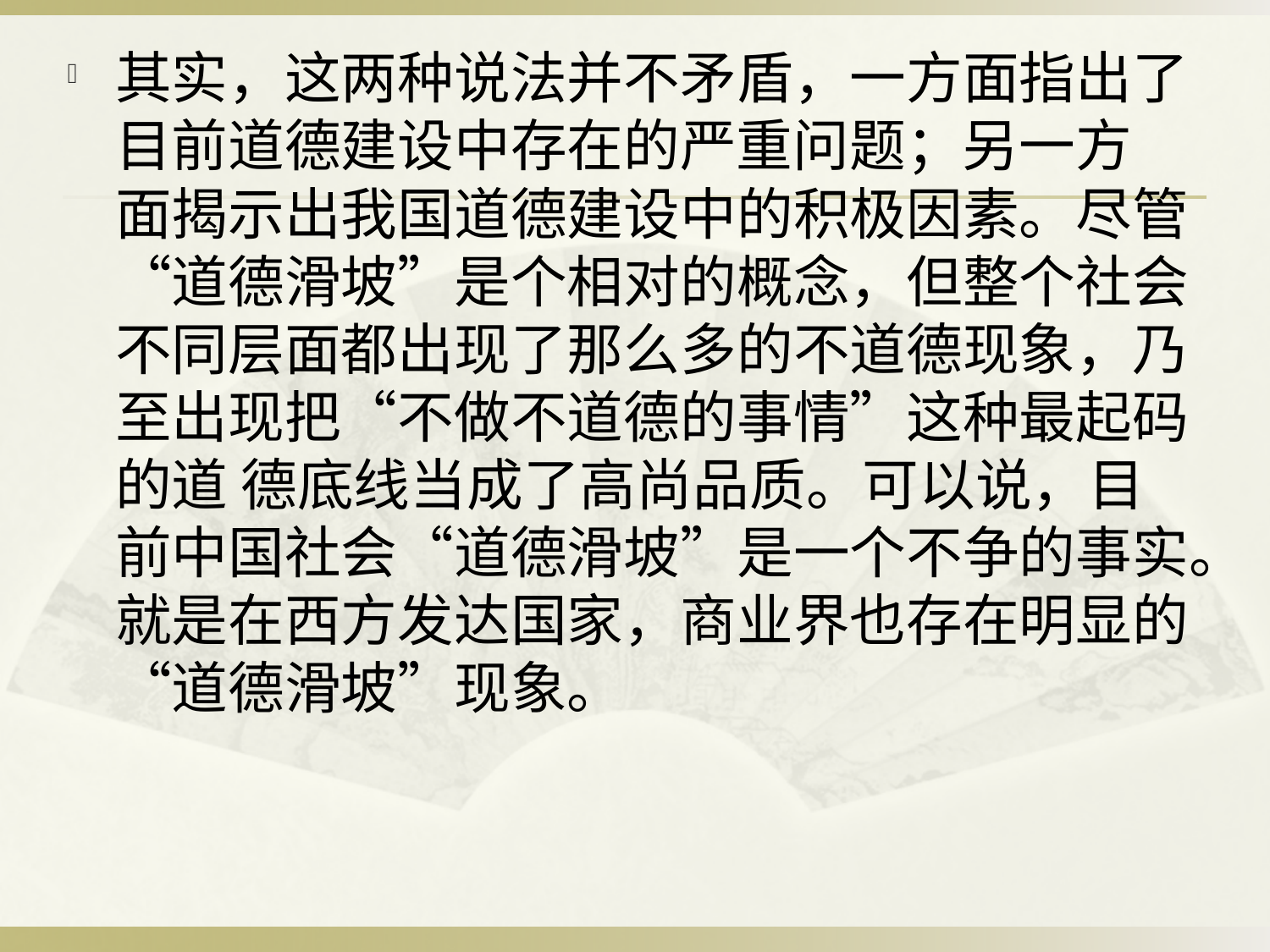

其实，这两种说法并不矛盾，一方面指出了目前道德建设中存在的严重问题；另一方 面揭示出我国道德建设中的积极因素。尽管“道德滑坡”是个相对的概念，但整个社会不同层面都出现了那么多的不道德现象，乃至出现把“不做不道德的事情”这种最起码的道 德底线当成了高尚品质。可以说，目前中国社会“道德滑坡”是一个不争的事实。就是在西方发达国家，商业界也存在明显的“道德滑坡”现象。